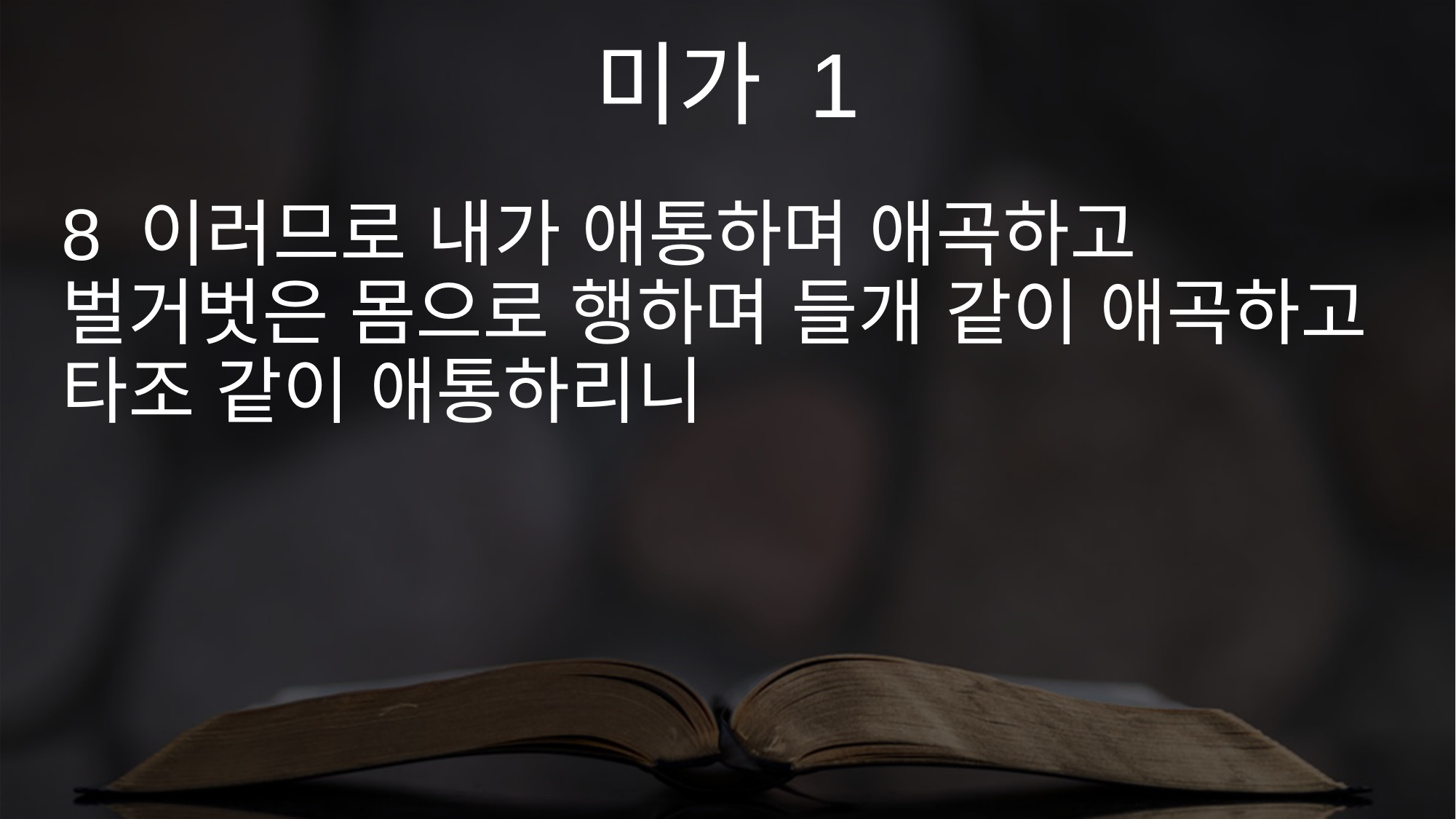

미가 1
8 이러므로 내가 애통하며 애곡하고 벌거벗은 몸으로 행하며 들개 같이 애곡하고 타조 같이 애통하리니